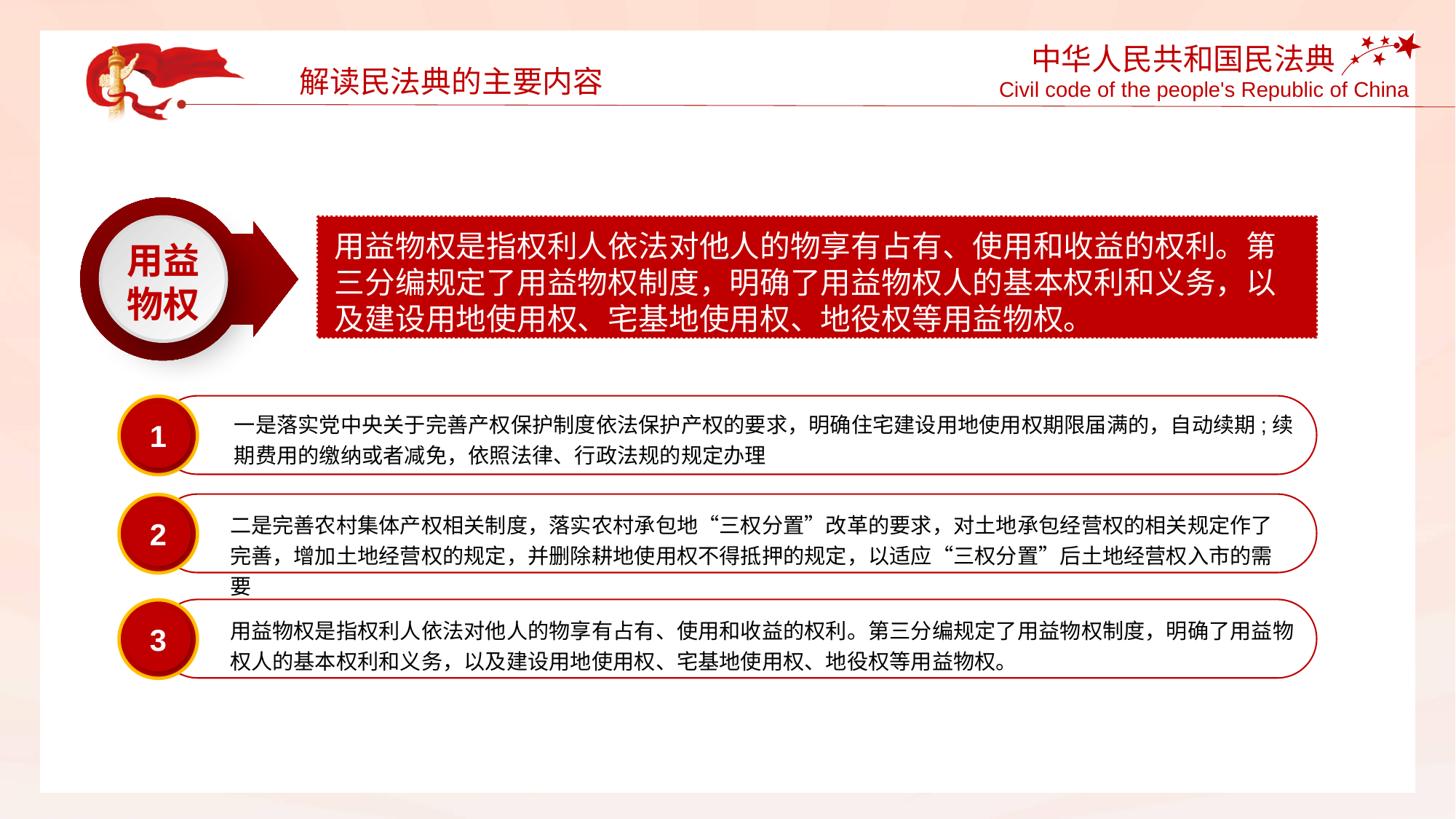

解读民法典的主要内容

用益
物权

用益物权是指权利人依法对他人的物享有占有、使用和收益的权利。第三分编规定了用益物权制度，明确了用益物权人的基本权利和义务，以及建设用地使用权、宅基地使用权、地役权等用益物权。

1
一是落实党中央关于完善产权保护制度依法保护产权的要求，明确住宅建设用地使用权期限届满的，自动续期;续期费用的缴纳或者减免，依照法律、行政法规的规定办理

2
二是完善农村集体产权相关制度，落实农村承包地“三权分置”改革的要求，对土地承包经营权的相关规定作了完善，增加土地经营权的规定，并删除耕地使用权不得抵押的规定，以适应“三权分置”后土地经营权入市的需要

3
用益物权是指权利人依法对他人的物享有占有、使用和收益的权利。第三分编规定了用益物权制度，明确了用益物权人的基本权利和义务，以及建设用地使用权、宅基地使用权、地役权等用益物权。